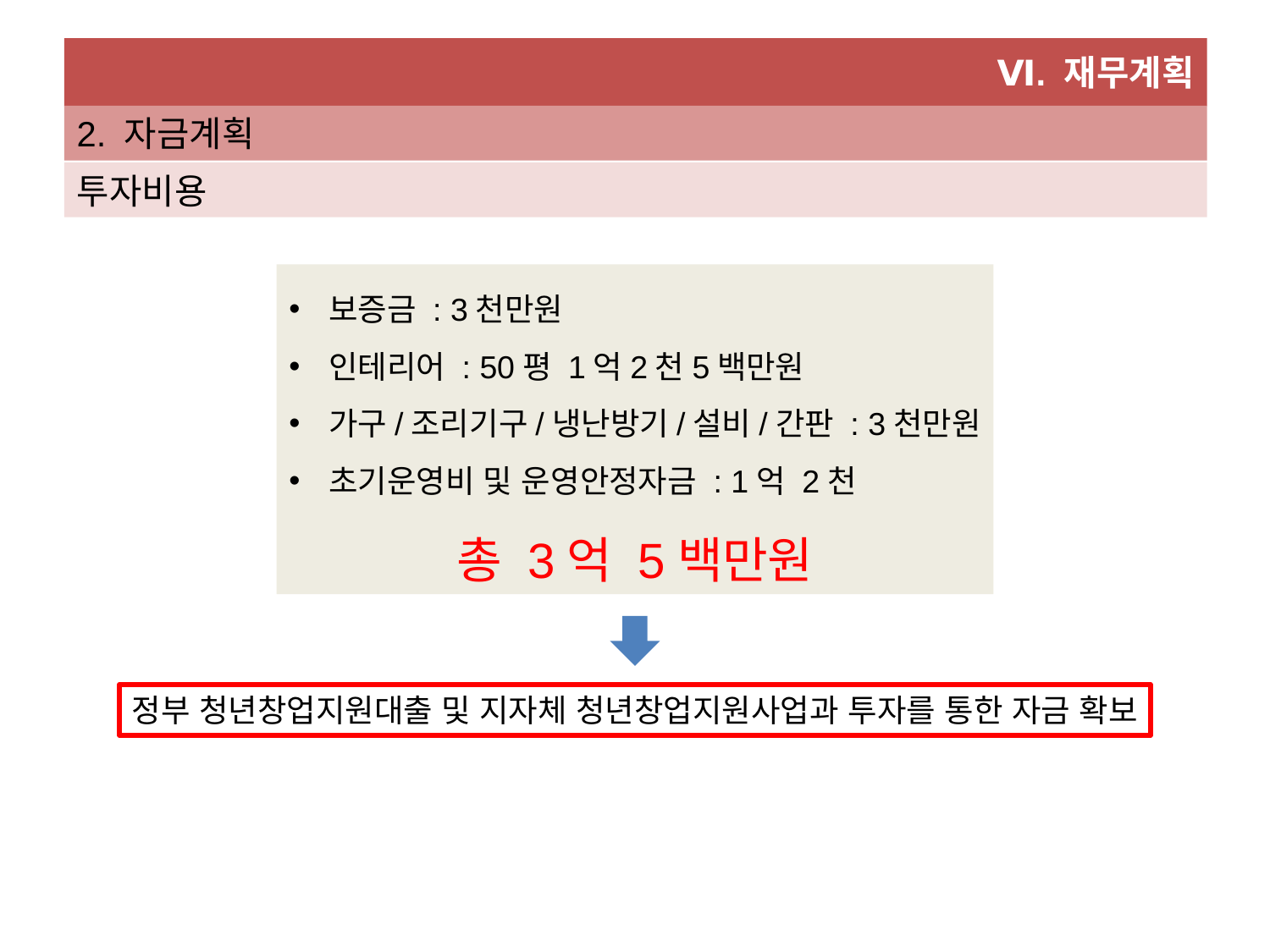

Ⅵ. 재무계획
2. 자금계획
투자비용
보증금 : 3천만원
인테리어 : 50평 1억2천5백만원
가구/조리기구/냉난방기/설비/간판 : 3천만원
초기운영비 및 운영안정자금 : 1억 2천
총 3억 5백만원

정부 청년창업지원대출 및 지자체 청년창업지원사업과 투자를 통한 자금 확보